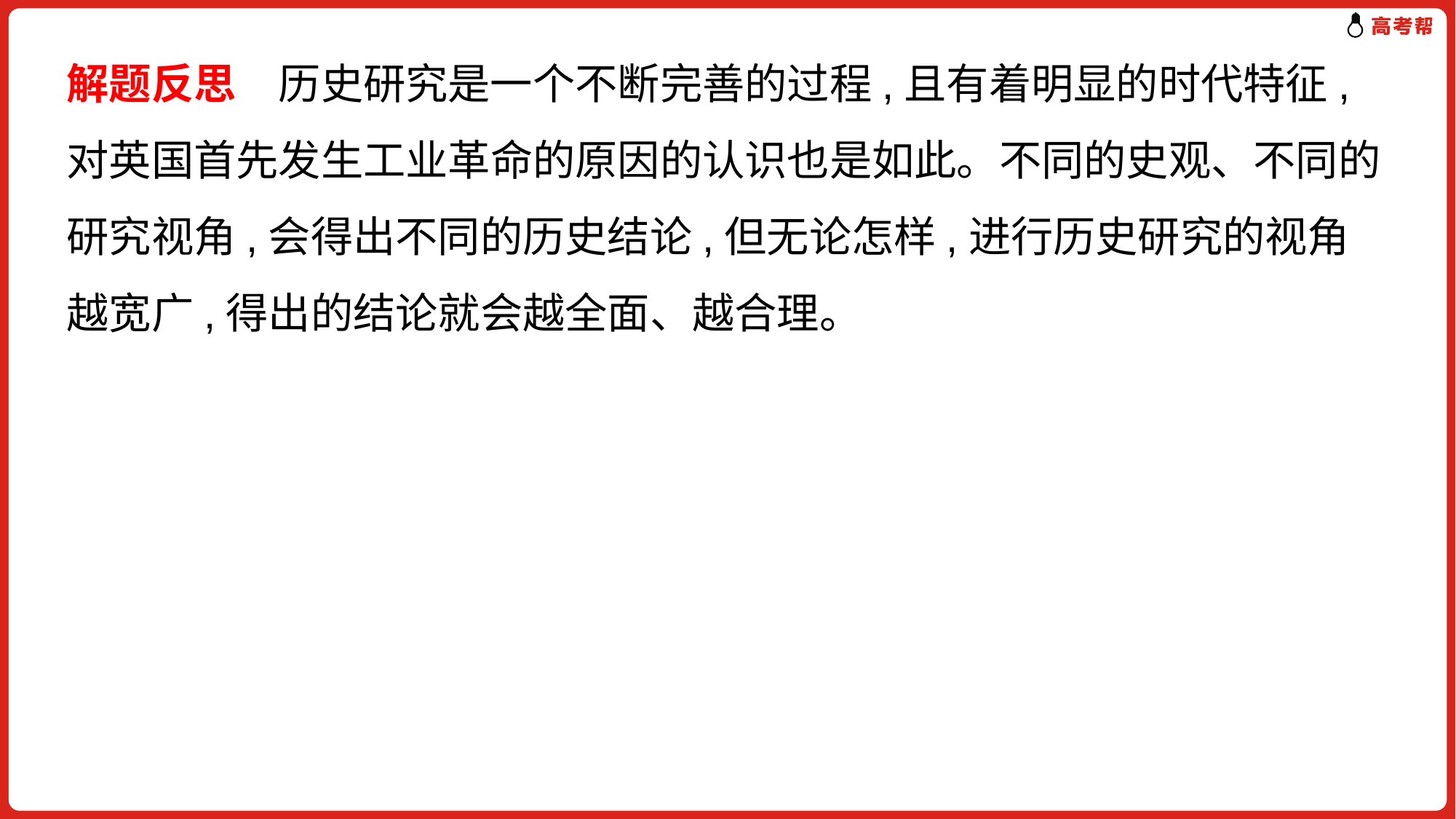

解题反思　历史研究是一个不断完善的过程,且有着明显的时代特征,对英国首先发生工业革命的原因的认识也是如此。不同的史观、不同的研究视角,会得出不同的历史结论,但无论怎样,进行历史研究的视角越宽广,得出的结论就会越全面、越合理。